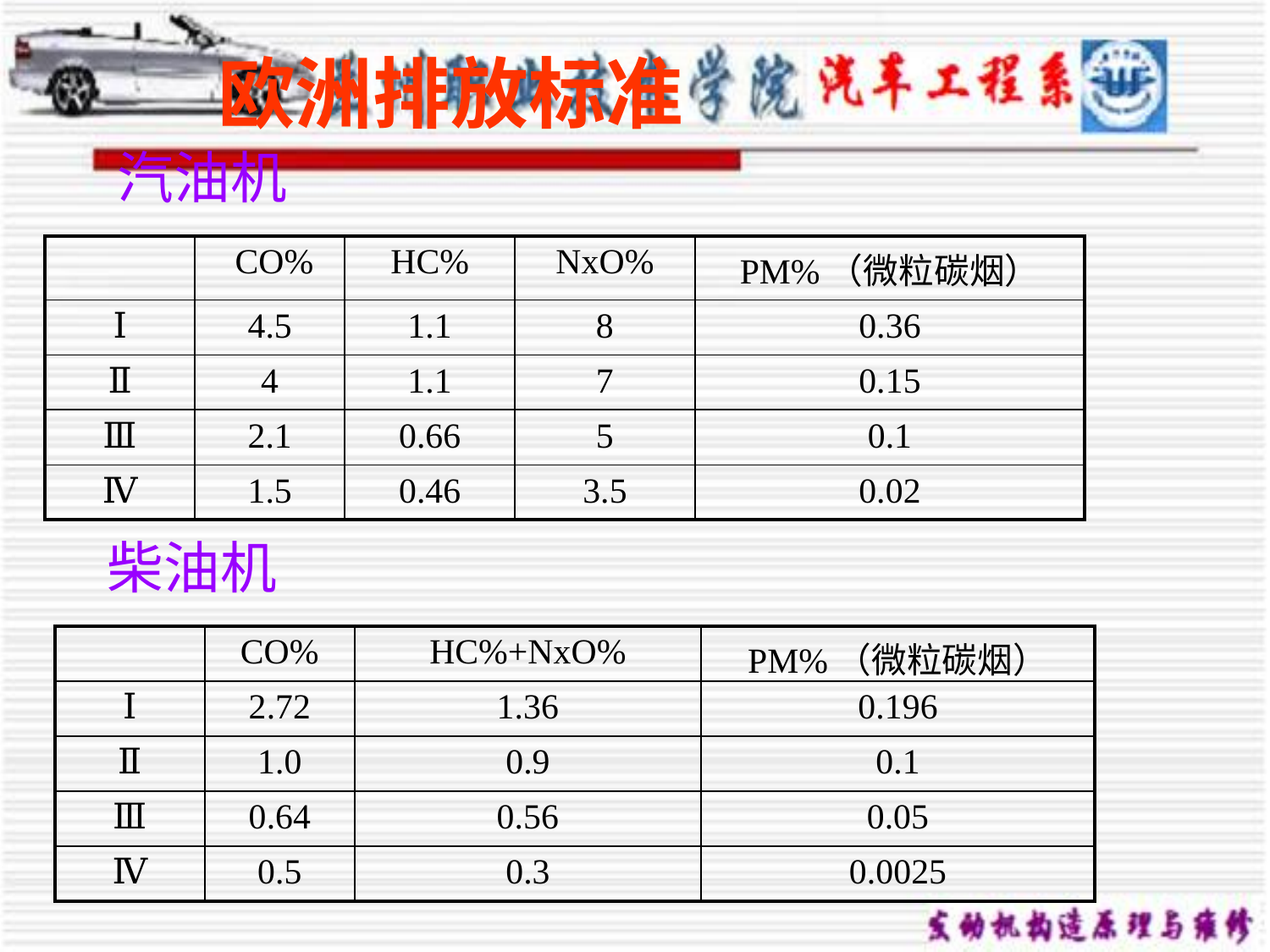

# 欧洲排放标准
汽油机
|  | CO% | HC% | NxO% | PM%（微粒碳烟） |
| --- | --- | --- | --- | --- |
| Ⅰ | 4.5 | 1.1 | 8 | 0.36 |
| Ⅱ | 4 | 1.1 | 7 | 0.15 |
| Ⅲ | 2.1 | 0.66 | 5 | 0.1 |
| Ⅳ | 1.5 | 0.46 | 3.5 | 0.02 |
柴油机
|  | CO% | HC%+NxO% | PM%（微粒碳烟） |
| --- | --- | --- | --- |
| Ⅰ | 2.72 | 1.36 | 0.196 |
| Ⅱ | 1.0 | 0.9 | 0.1 |
| Ⅲ | 0.64 | 0.56 | 0.05 |
| Ⅳ | 0.5 | 0.3 | 0.0025 |